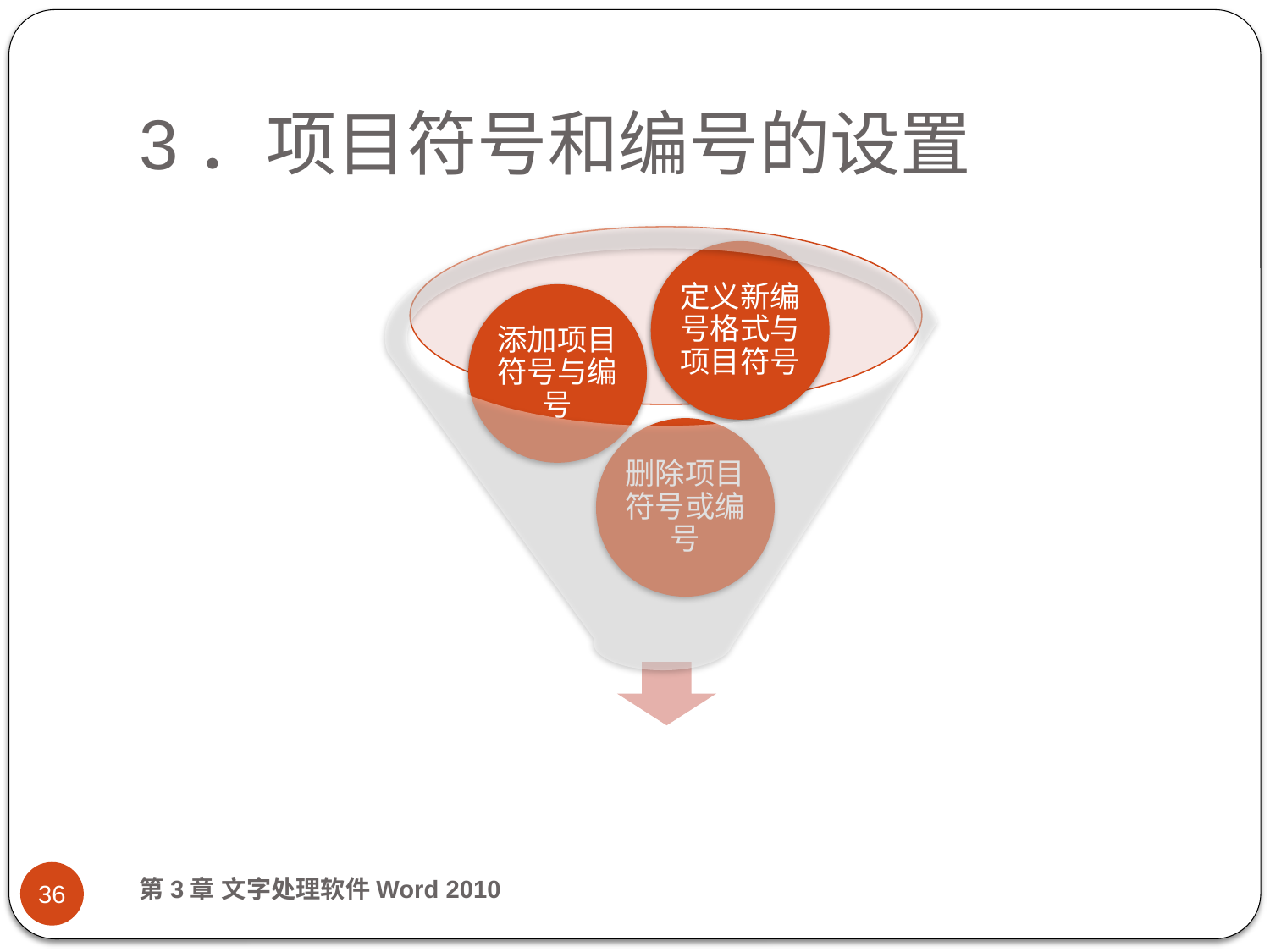

# 3．项目符号和编号的设置

删除项目符号或编号
添加项目符号与编号
定义新编号格式与项目符号
第3章 文字处理软件Word 2010
36